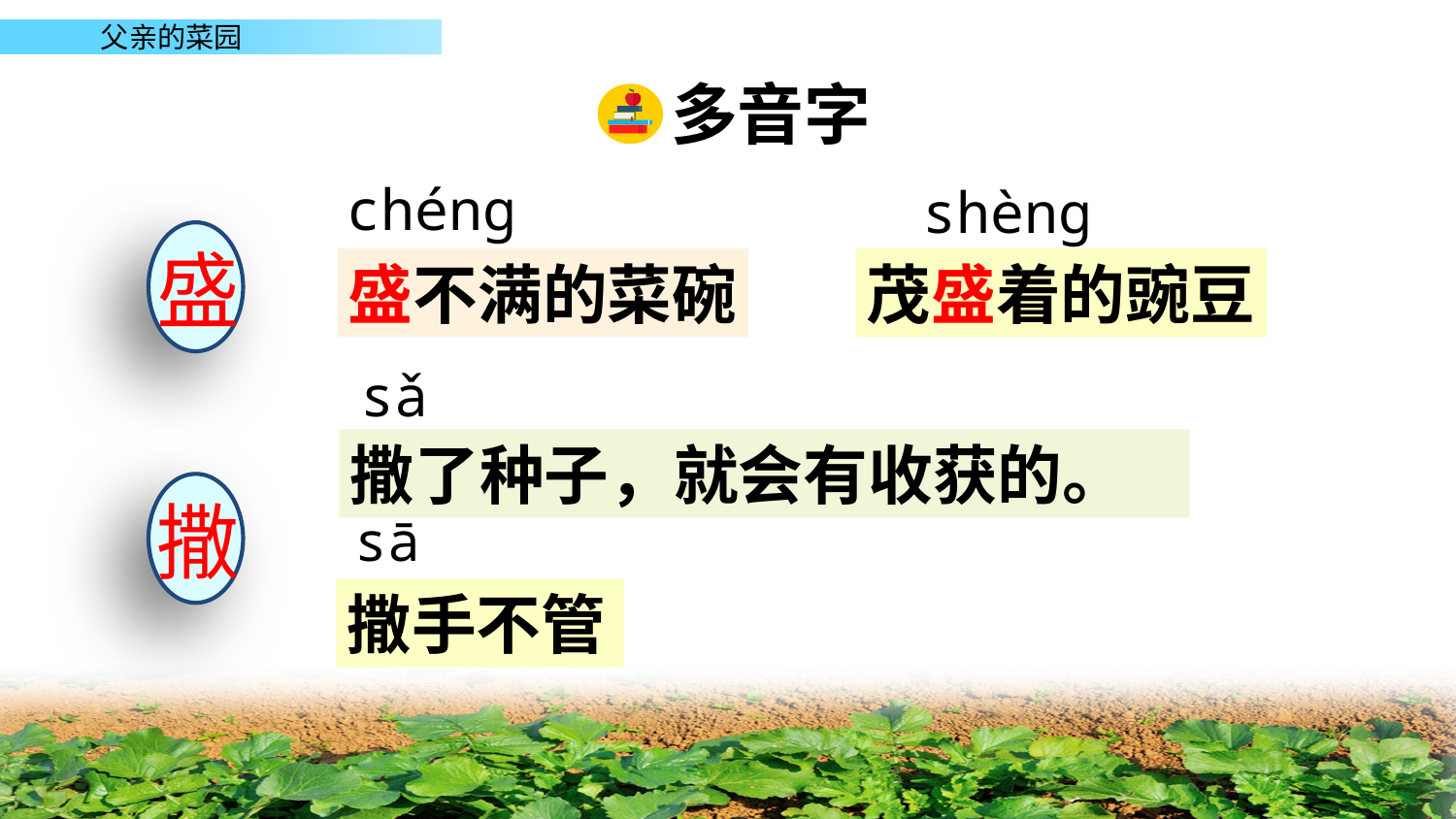

多音字

chéng
shèng

盛
盛不满的菜碗
茂盛着的豌豆
sǎ
撒了种子，就会有收获的。

撒
sā
撒手不管